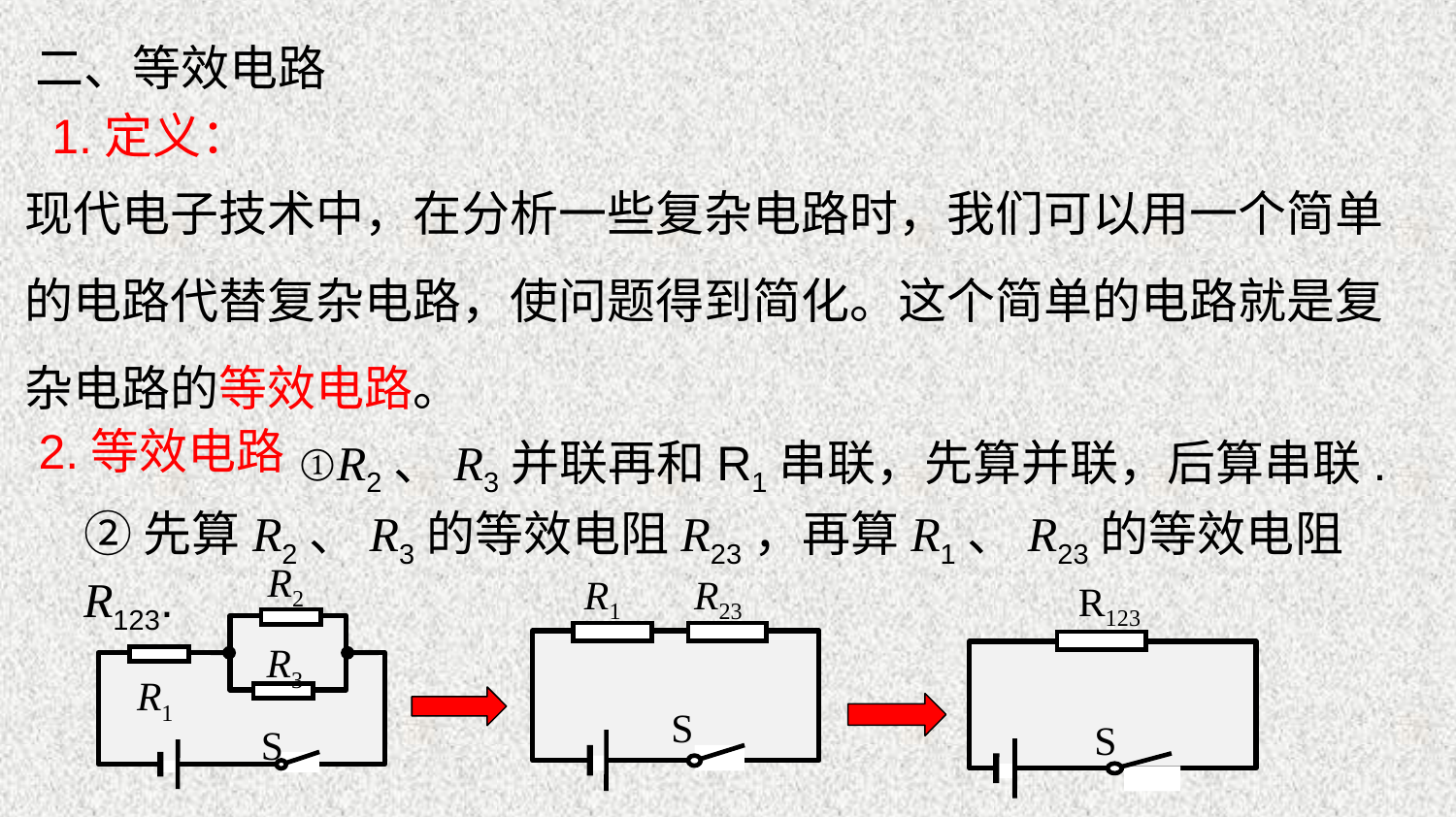

二、等效电路
1.定义：
现代电子技术中，在分析一些复杂电路时，我们可以用一个简单的电路代替复杂电路，使问题得到简化。这个简单的电路就是复杂电路的等效电路。
①R2、R3并联再和R1串联，先算并联，后算串联.
2.等效电路
②先算R2、R3的等效电阻R23，再算R1、R23的等效电阻R123.
R2

S

R3
R1

R23
R1

S

R123

S